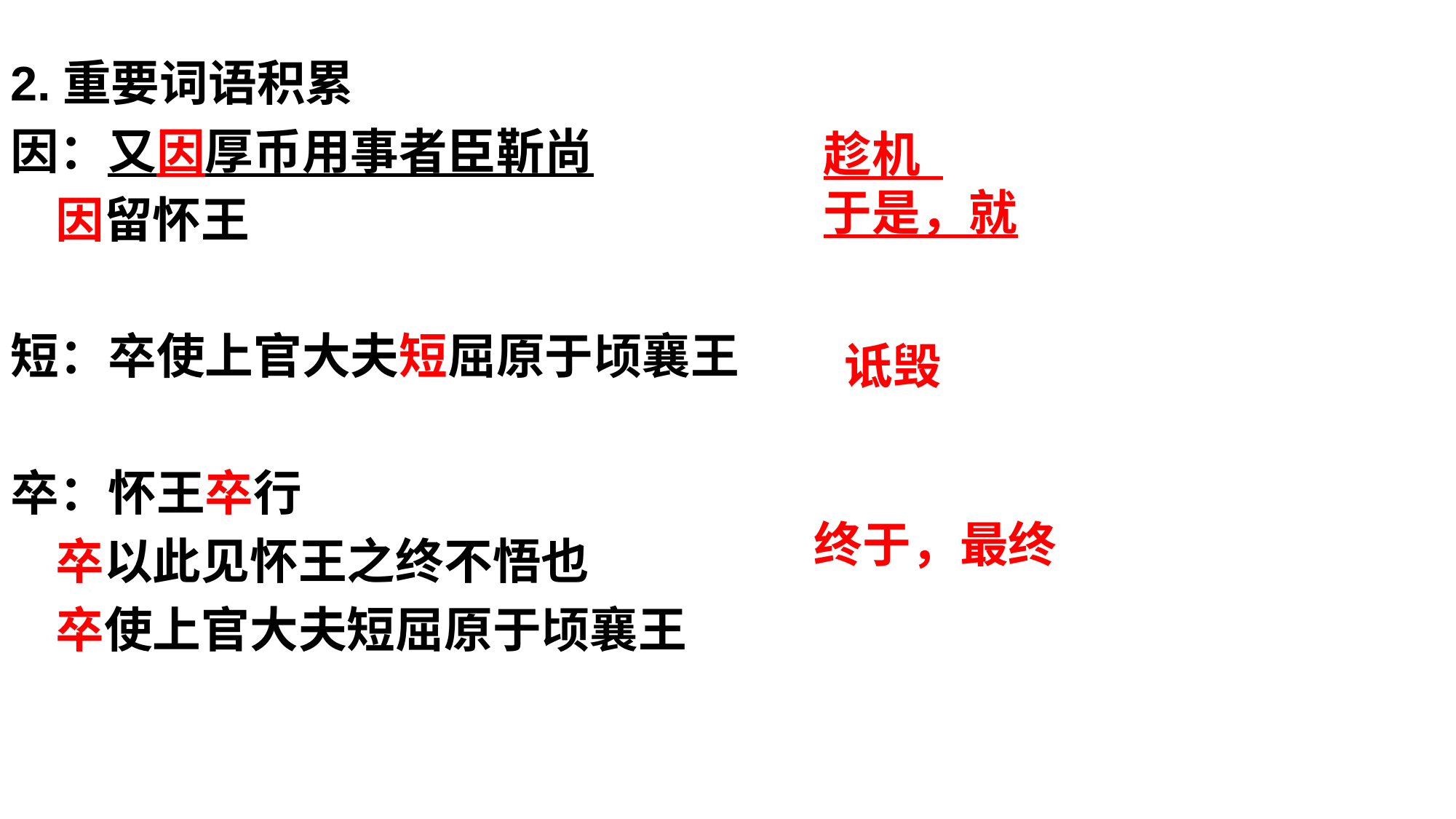

2.重要词语积累
因：又因厚币用事者臣靳尚
   因留怀王

短：卒使上官大夫短屈原于顷襄王

卒：怀王卒行
   卒以此见怀王之终不悟也
   卒使上官大夫短屈原于顷襄王

趁机
于是，就
诋毁
终于，最终